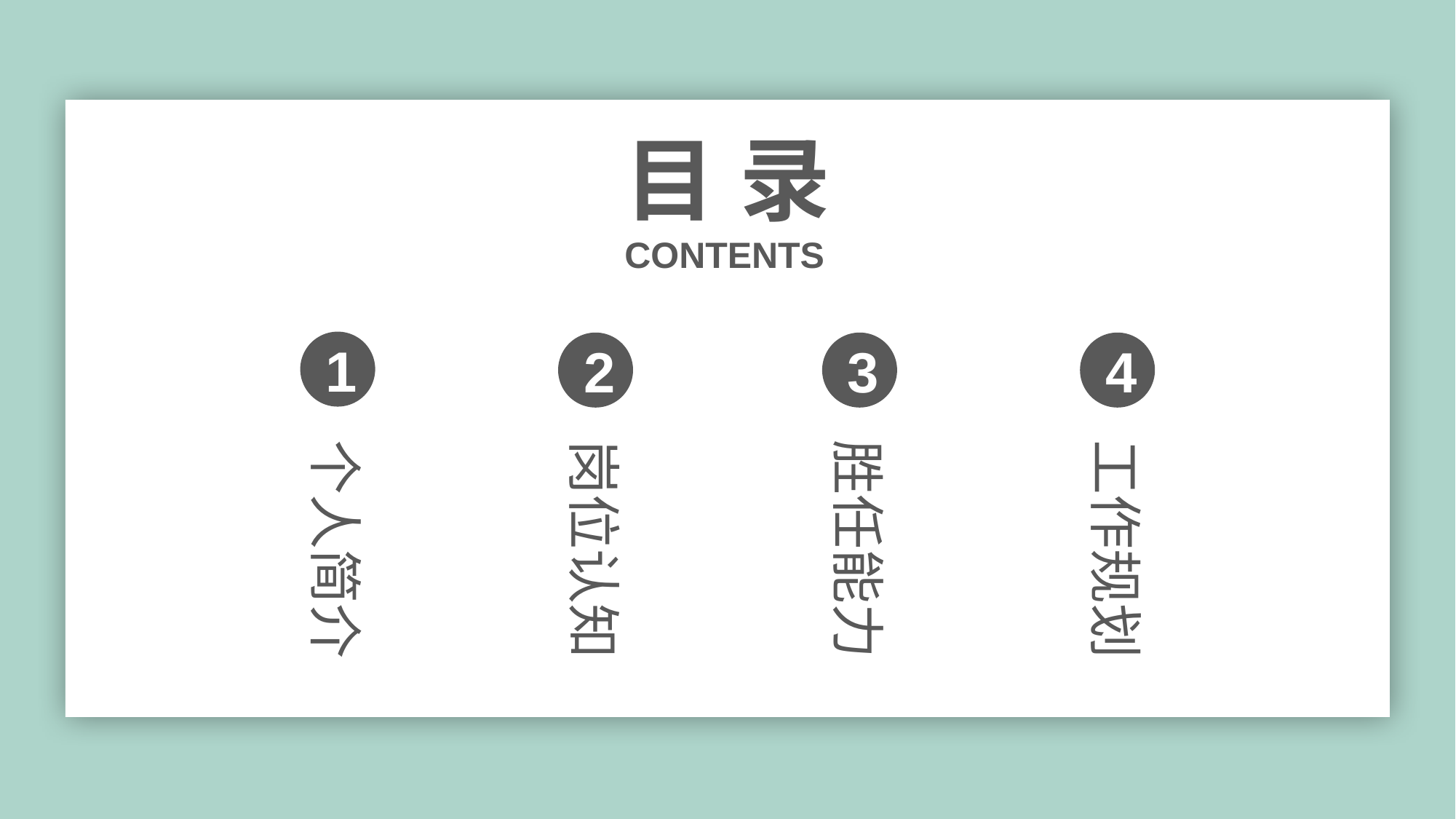

目录
CONTENTS
1
2
3
4
个人简介
岗位认知
胜任能力
工作规划